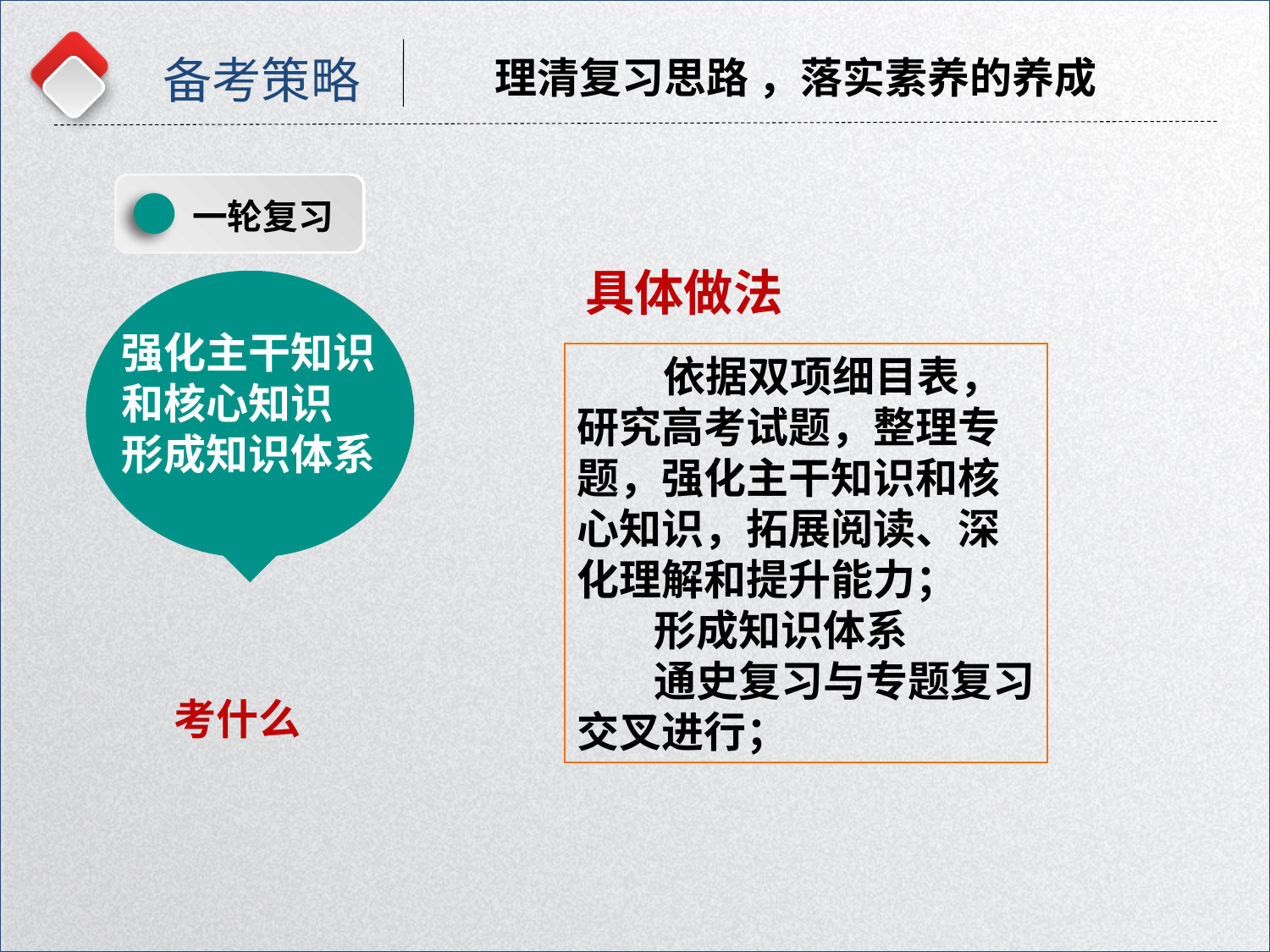

备考策略
理清复习思路 ，落实素养的养成

一轮复习
具体做法

强化主干知识和核心知识
形成知识体系

        依据双项细目表，研究高考试题，整理专题，强化主干知识和核心知识，拓展阅读、深化理解和提升能力；
       形成知识体系
       通史复习与专题复习交叉进行；
考什么